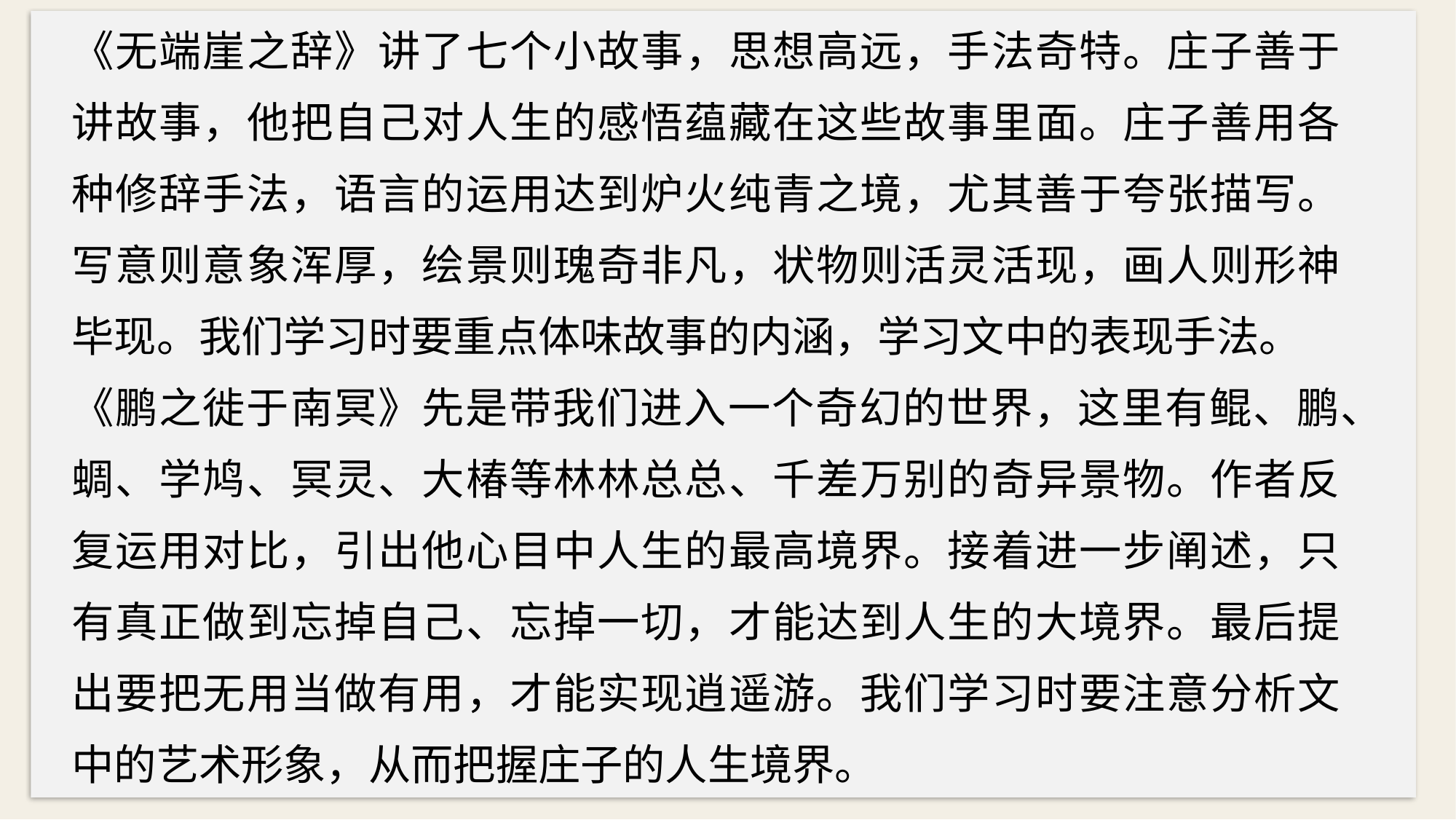

《无端崖之辞》讲了七个小故事，思想高远，手法奇特。庄子善于讲故事，他把自己对人生的感悟蕴藏在这些故事里面。庄子善用各种修辞手法，语言的运用达到炉火纯青之境，尤其善于夸张描写。写意则意象浑厚，绘景则瑰奇非凡，状物则活灵活现，画人则形神毕现。我们学习时要重点体味故事的内涵，学习文中的表现手法。
《鹏之徙于南冥》先是带我们进入一个奇幻的世界，这里有鲲、鹏、蜩、学鸠、冥灵、大椿等林林总总、千差万别的奇异景物。作者反复运用对比，引出他心目中人生的最高境界。接着进一步阐述，只有真正做到忘掉自己、忘掉一切，才能达到人生的大境界。最后提出要把无用当做有用，才能实现逍遥游。我们学习时要注意分析文中的艺术形象，从而把握庄子的人生境界。